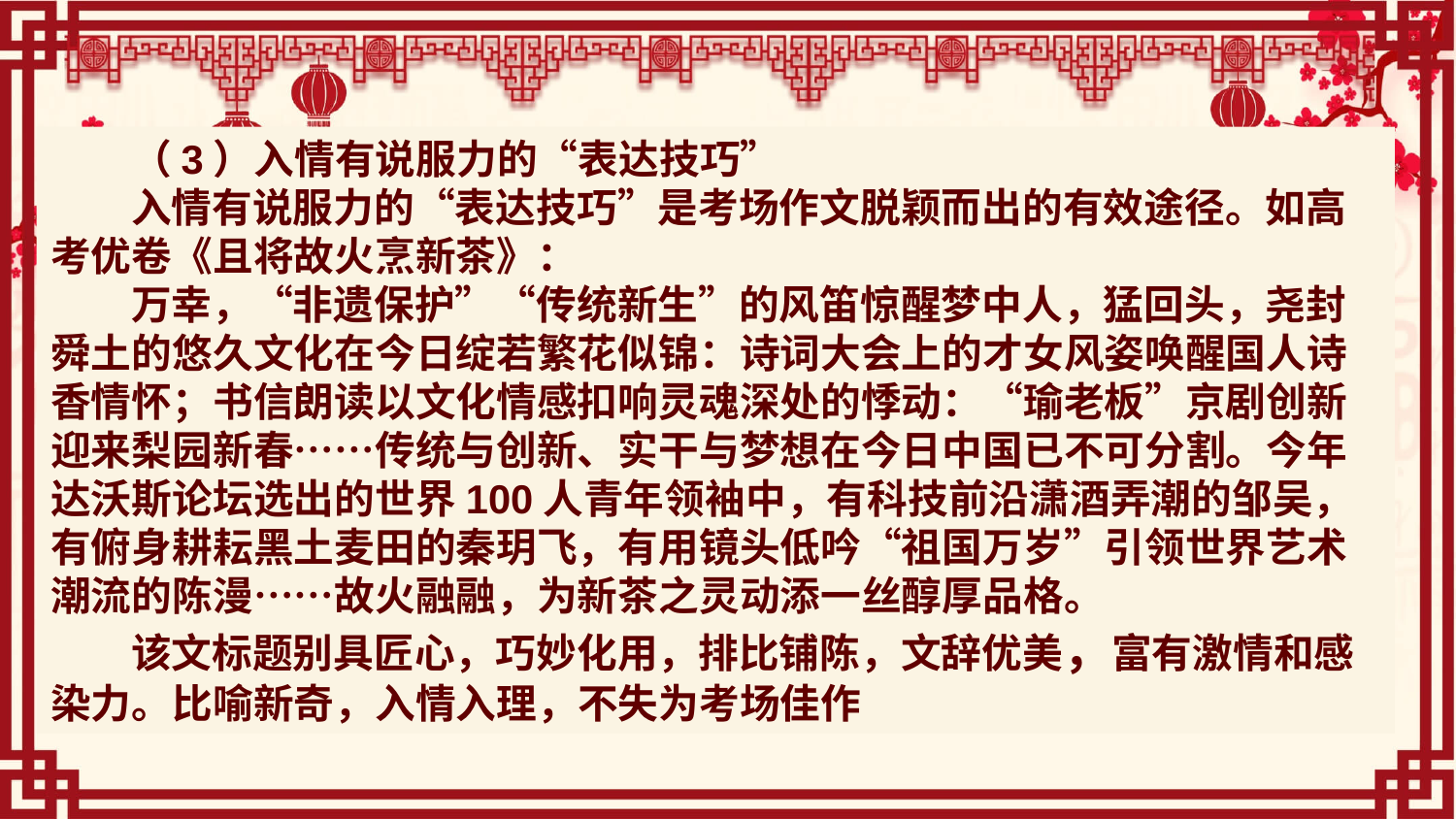

（3）入情有说服力的“表达技巧”
入情有说服力的“表达技巧”是考场作文脱颖而出的有效途径。如高考优卷《且将故火烹新茶》：
万幸，“非遗保护”“传统新生”的风笛惊醒梦中人，猛回头，尧封舜土的悠久文化在今日绽若繁花似锦：诗词大会上的才女风姿唤醒国人诗香情怀；书信朗读以文化情感扣响灵魂深处的悸动：“瑜老板”京剧创新迎来梨园新春……传统与创新、实干与梦想在今日中国已不可分割。今年达沃斯论坛选出的世界100人青年领袖中，有科技前沿潇酒弄潮的邹吴，有俯身耕耘黑土麦田的秦玥飞，有用镜头低吟“祖国万岁”引领世界艺术潮流的陈漫……故火融融，为新茶之灵动添一丝醇厚品格。
该文标题别具匠心，巧妙化用，排比铺陈，文辞优美，富有激情和感染力。比喻新奇，入情入理，不失为考场佳作